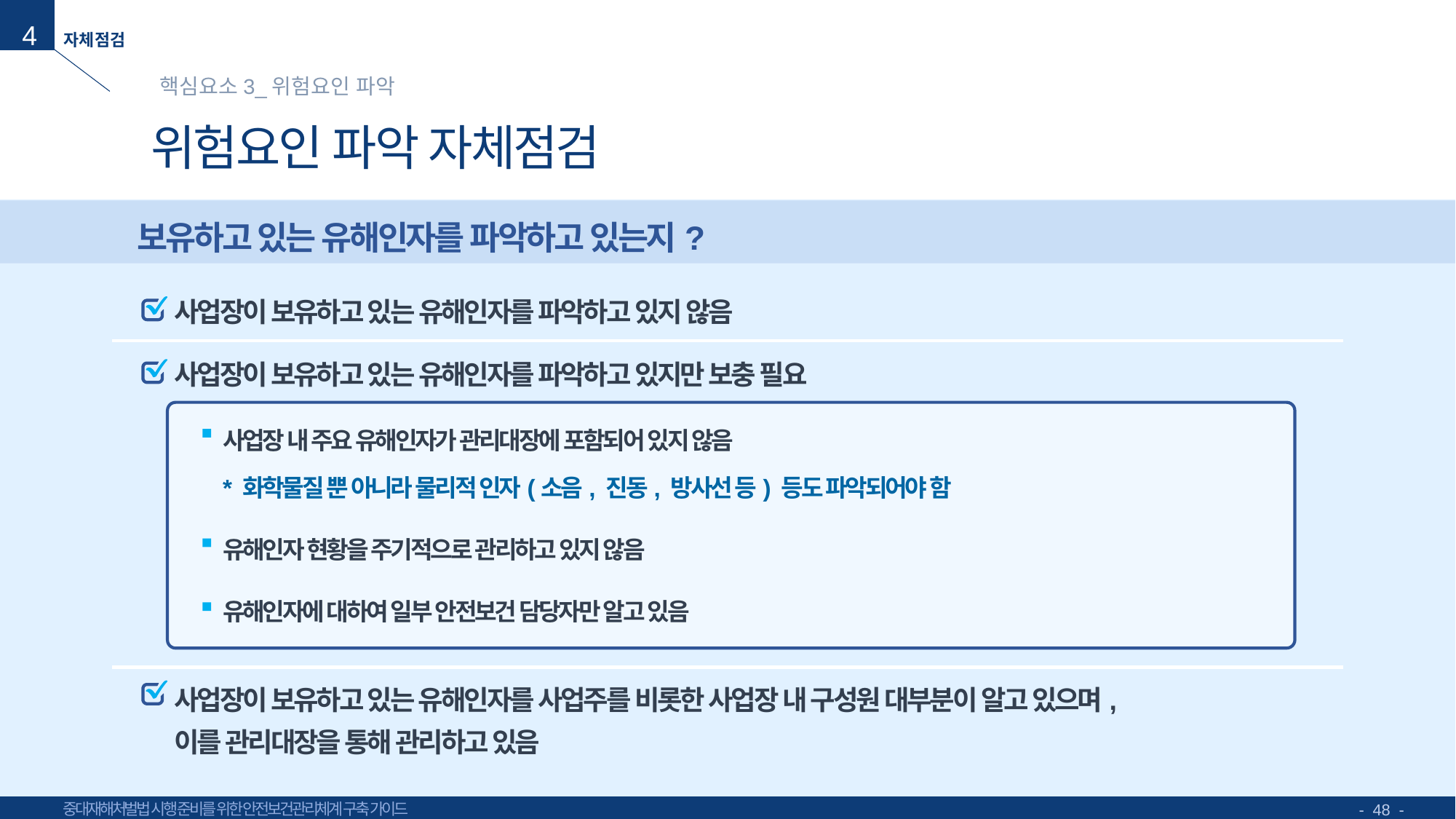

4
핵심요소3_위험요인 파악
# 위험요인 파악 자체점검

보유하고 있는 유해인자를 파악하고 있는지?
사업장이 보유하고 있는 유해인자를 파악하고 있지 않음
사업장이 보유하고 있는 유해인자를 파악하고 있지만 보충 필요

사업장 내 주요 유해인자가 관리대장에 포함되어 있지 않음
* 화학물질 뿐 아니라 물리적 인자(소음, 진동, 방사선 등) 등도 파악되어야 함
유해인자 현황을 주기적으로 관리하고 있지 않음
유해인자에 대하여 일부 안전보건 담당자만 알고 있음

사업장이 보유하고 있는 유해인자를 사업주를 비롯한 사업장 내 구성원 대부분이 알고 있으며,
이를 관리대장을 통해 관리하고 있음

-  48  -